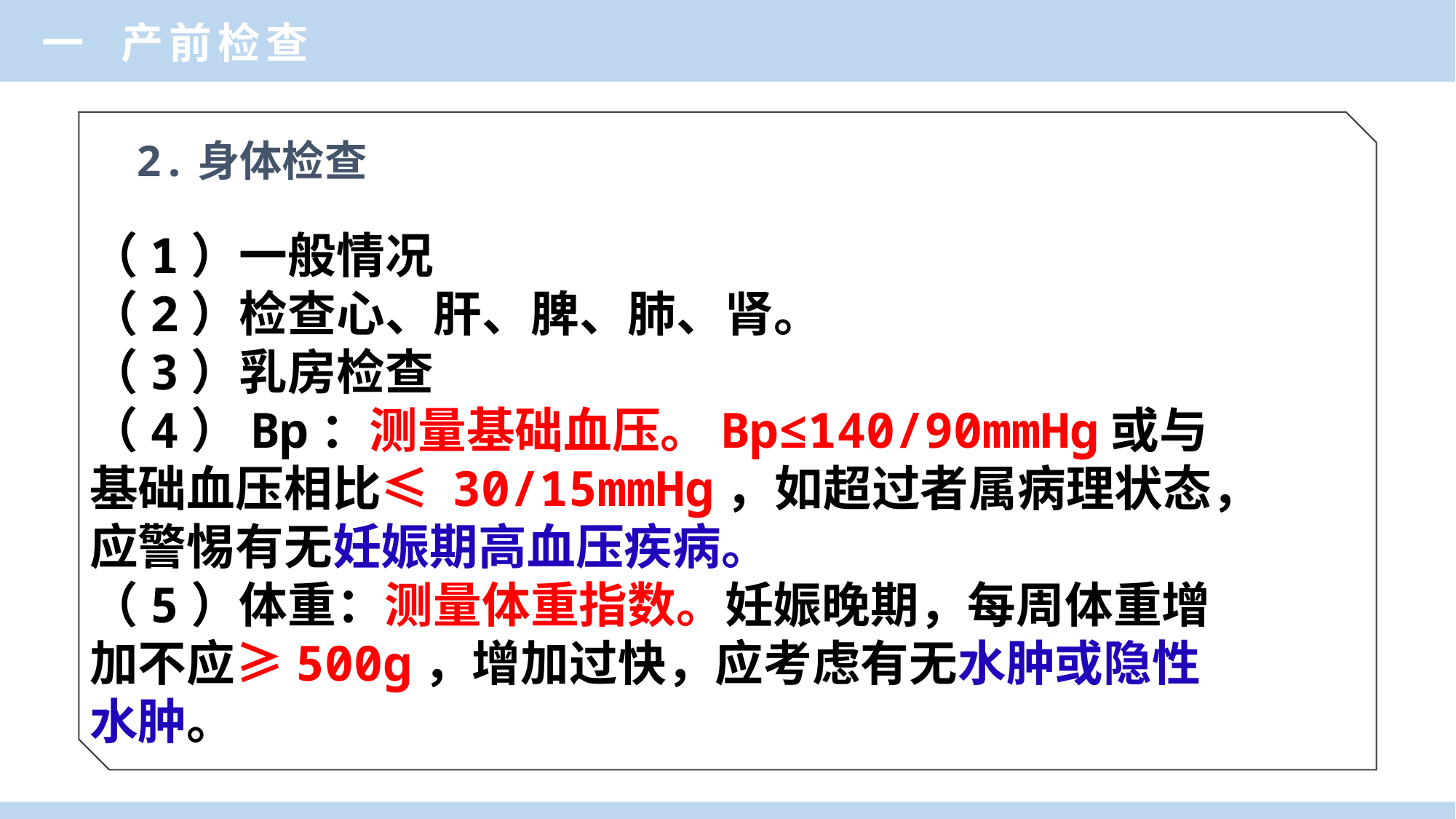

一  产前检查

2.身体检查
（1）一般情况
（2）检查心、肝、脾、肺、肾。
（3）乳房检查
（4）Bp：测量基础血压。Bp≤140/90mmHg或与基础血压相比≤ 30/15mmHg，如超过者属病理状态，应警惕有无妊娠期高血压疾病。
（5）体重：测量体重指数。妊娠晚期，每周体重增加不应≥500g，增加过快，应考虑有无水肿或隐性水肿。